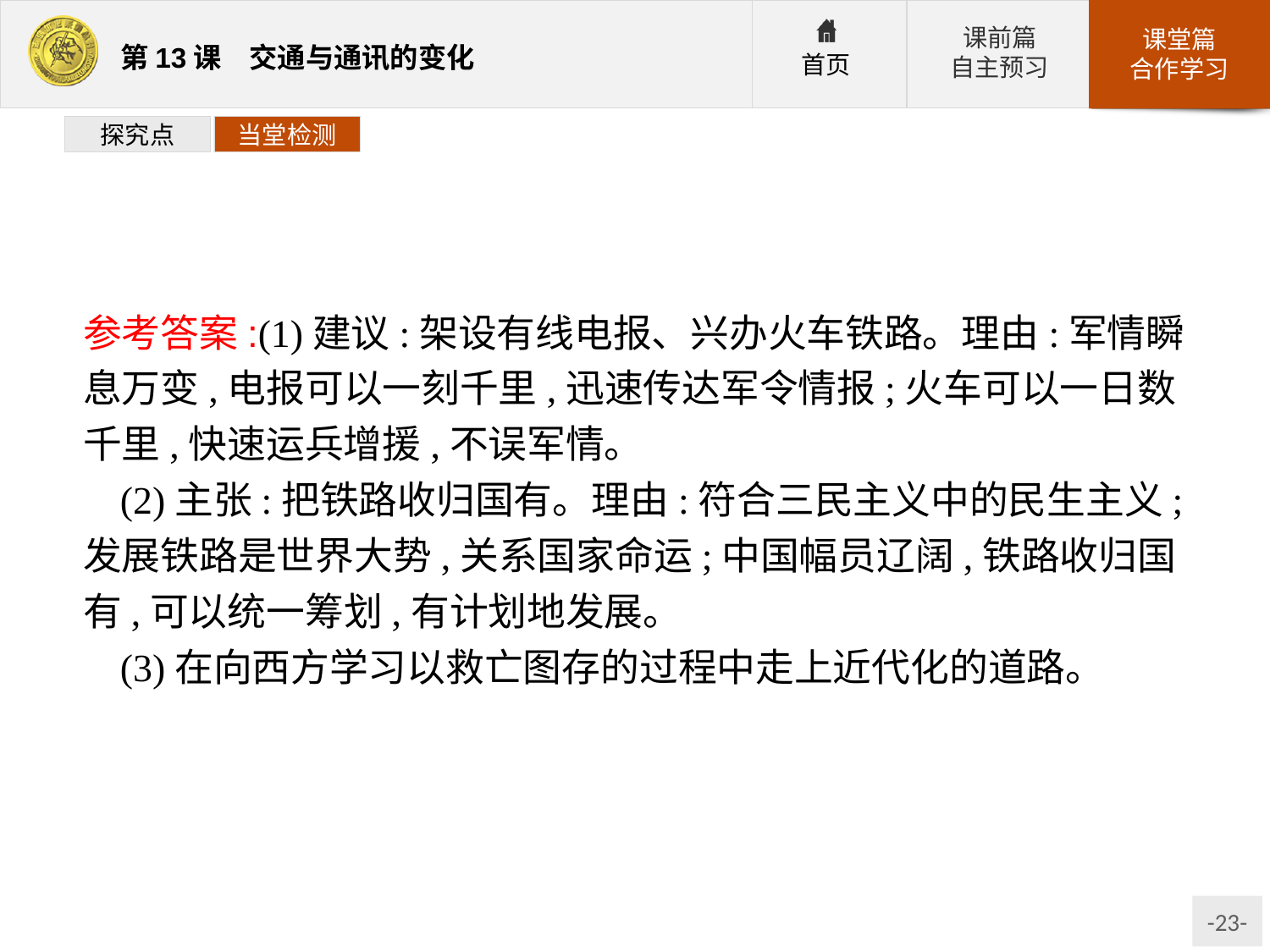

探究点
当堂检测
参考答案:(1)建议:架设有线电报、兴办火车铁路。理由:军情瞬息万变,电报可以一刻千里,迅速传达军令情报;火车可以一日数千里,快速运兵增援,不误军情。
(2)主张:把铁路收归国有。理由:符合三民主义中的民生主义;发展铁路是世界大势,关系国家命运;中国幅员辽阔,铁路收归国有,可以统一筹划,有计划地发展。
(3)在向西方学习以救亡图存的过程中走上近代化的道路。